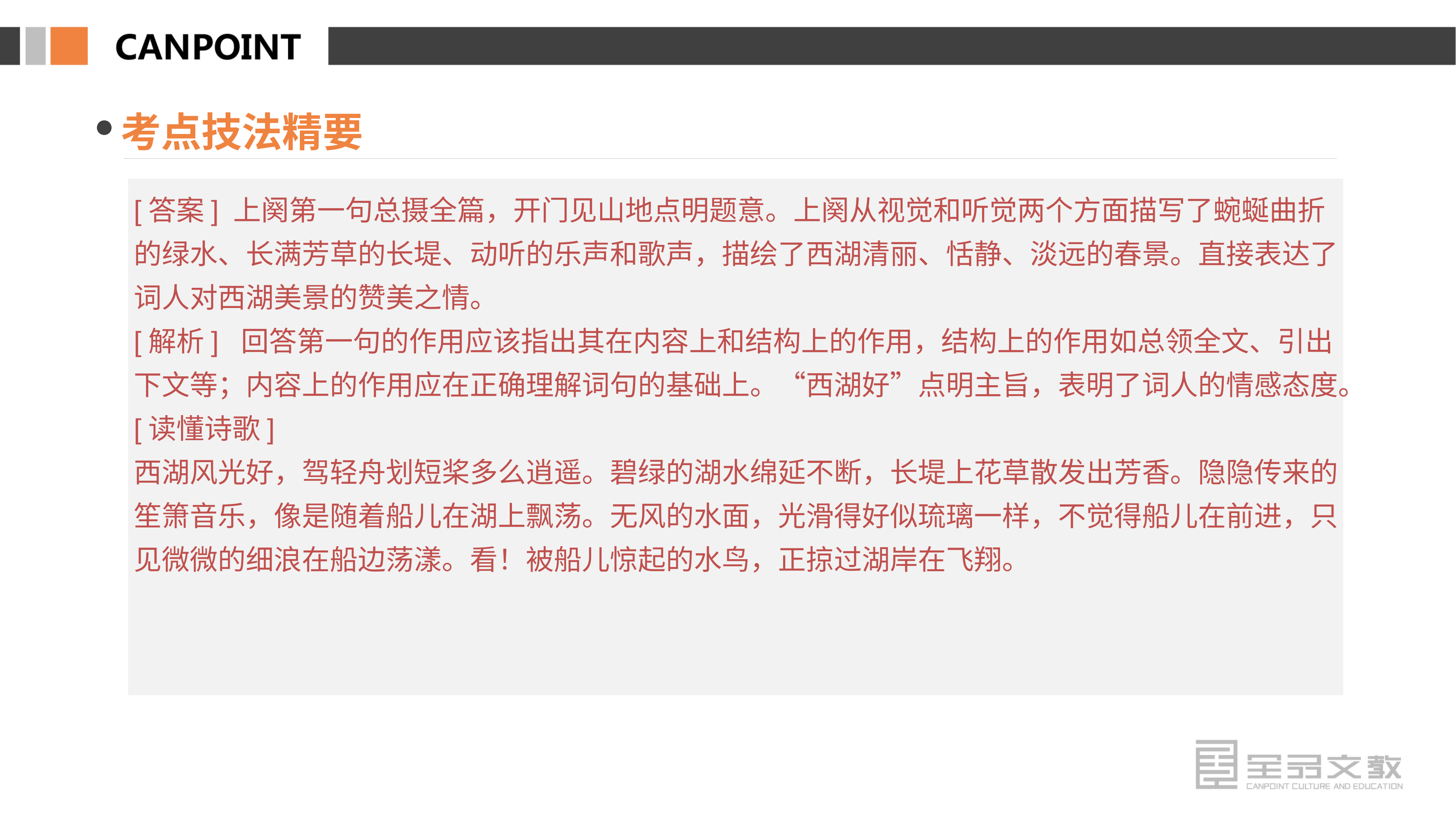

考点技法精要

[答案] 上阕第一句总摄全篇，开门见山地点明题意。上阕从视觉和听觉两个方面描写了蜿蜒曲折的绿水、长满芳草的长堤、动听的乐声和歌声，描绘了西湖清丽、恬静、淡远的春景。直接表达了词人对西湖美景的赞美之情。
[解析]  回答第一句的作用应该指出其在内容上和结构上的作用，结构上的作用如总领全文、引出下文等；内容上的作用应在正确理解词句的基础上。“西湖好”点明主旨，表明了词人的情感态度。
[读懂诗歌]
西湖风光好，驾轻舟划短桨多么逍遥。碧绿的湖水绵延不断，长堤上花草散发出芳香。隐隐传来的笙箫音乐，像是随着船儿在湖上飘荡。无风的水面，光滑得好似琉璃一样，不觉得船儿在前进，只见微微的细浪在船边荡漾。看！被船儿惊起的水鸟，正掠过湖岸在飞翔。